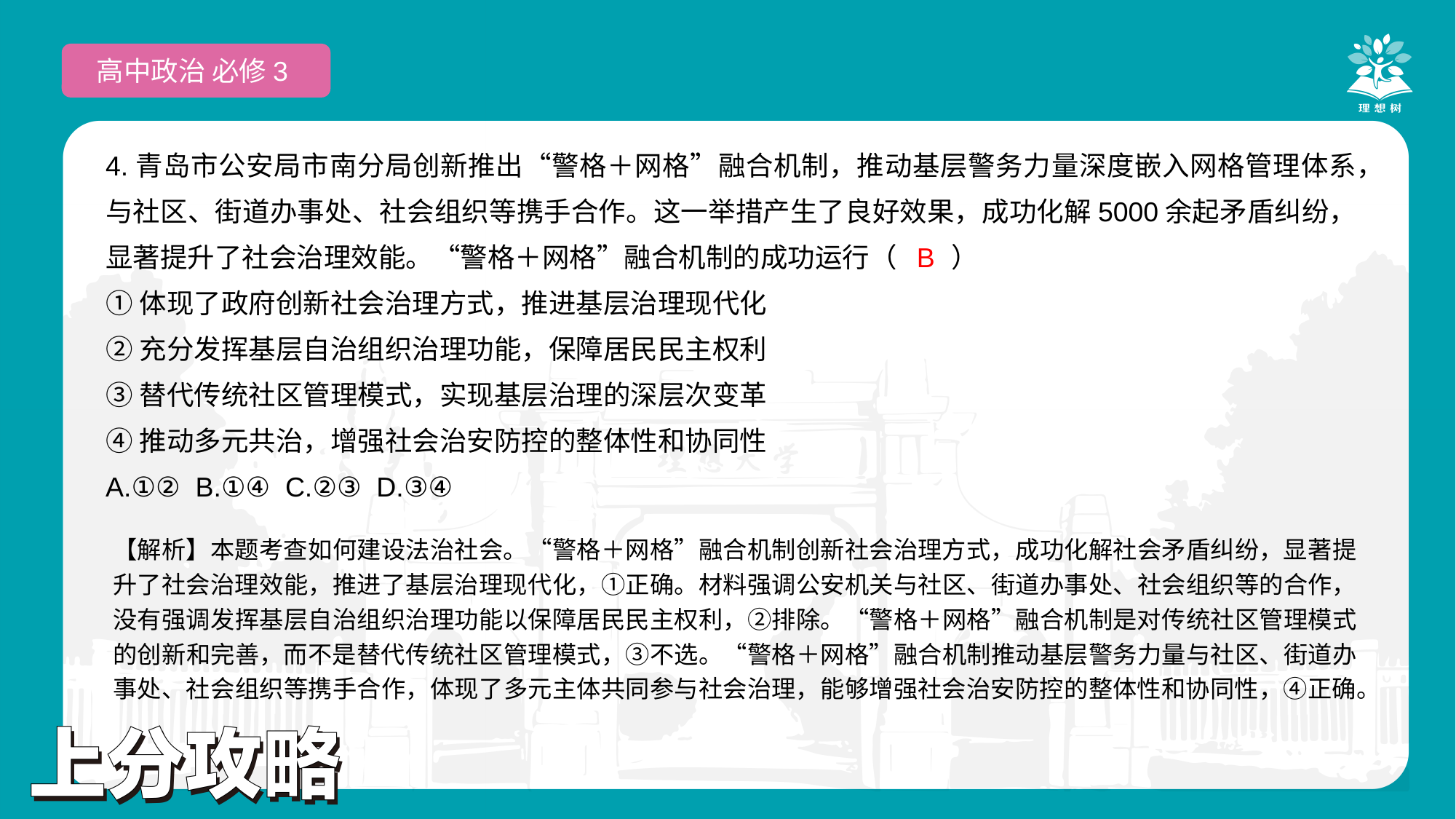

高中政治 必修3
4.青岛市公安局市南分局创新推出“警格＋网格”融合机制，推动基层警务力量深度嵌入网格管理体系，与社区、街道办事处、社会组织等携手合作。这一举措产生了良好效果，成功化解5000余起矛盾纠纷，显著提升了社会治理效能。“警格＋网格”融合机制的成功运行（　　）
①体现了政府创新社会治理方式，推进基层治理现代化
②充分发挥基层自治组织治理功能，保障居民民主权利
③替代传统社区管理模式，实现基层治理的深层次变革
④推动多元共治，增强社会治安防控的整体性和协同性
A.①②  B.①④  C.②③  D.③④
 B
【解析】本题考查如何建设法治社会。“警格＋网格”融合机制创新社会治理方式，成功化解社会矛盾纠纷，显著提升了社会治理效能，推进了基层治理现代化，①正确。材料强调公安机关与社区、街道办事处、社会组织等的合作，没有强调发挥基层自治组织治理功能以保障居民民主权利，②排除。“警格＋网格”融合机制是对传统社区管理模式的创新和完善，而不是替代传统社区管理模式，③不选。“警格＋网格”融合机制推动基层警务力量与社区、街道办事处、社会组织等携手合作，体现了多元主体共同参与社会治理，能够增强社会治安防控的整体性和协同性，④正确。